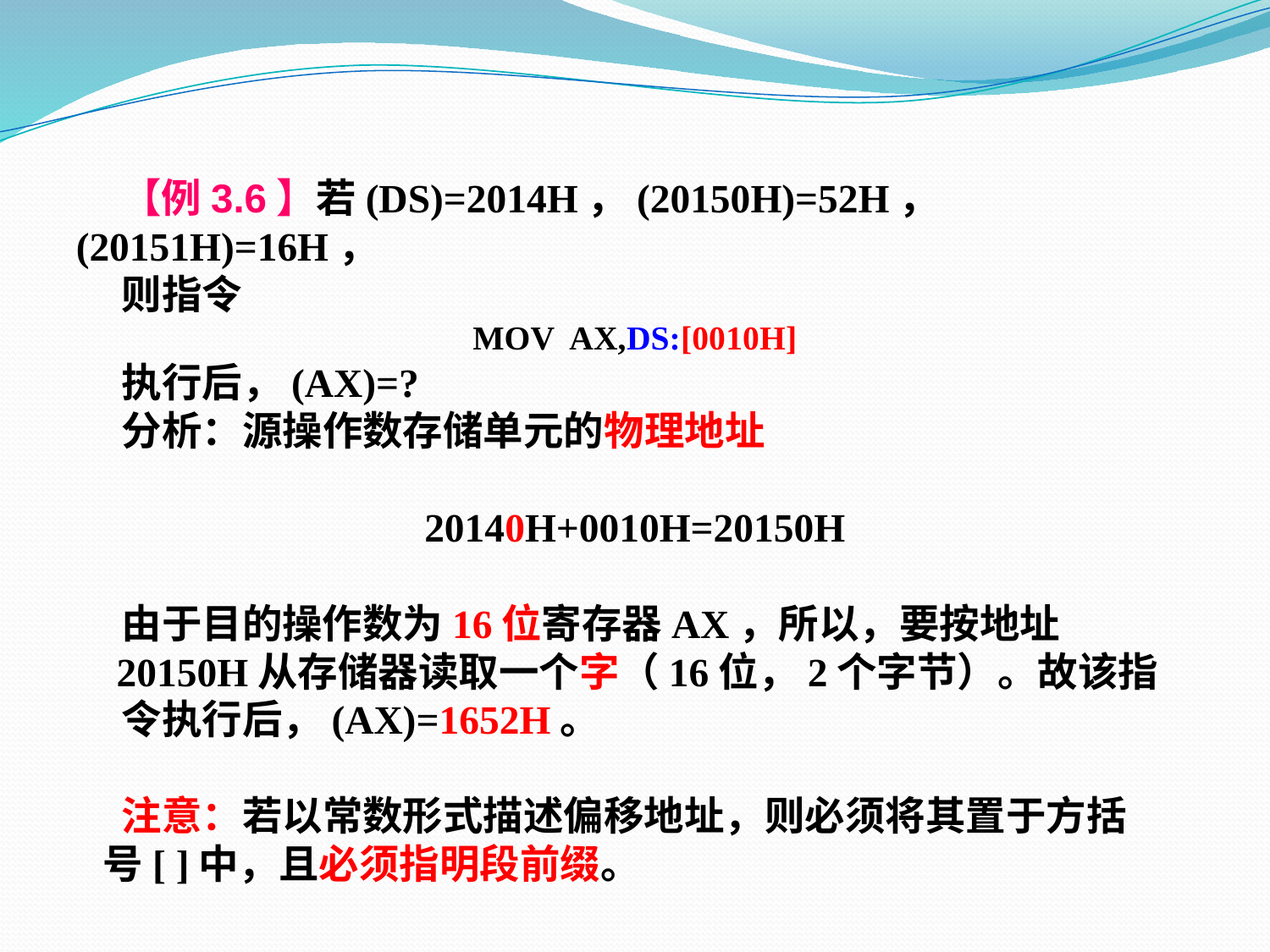

【例3.6】若(DS)=2014H，(20150H)=52H，(20151H)=16H，
    则指令
MOV  AX,DS:[0010H]
    执行后，(AX)=?
    分析：源操作数存储单元的物理地址

20140H+0010H=20150H

    由于目的操作数为16位寄存器AX，所以，要按地址
    20150H从存储器读取一个字（16位，2个字节）。故该指
    令执行后，(AX)=1652H。

    注意：若以常数形式描述偏移地址，则必须将其置于方括
  号[ ]中，且必须指明段前缀。